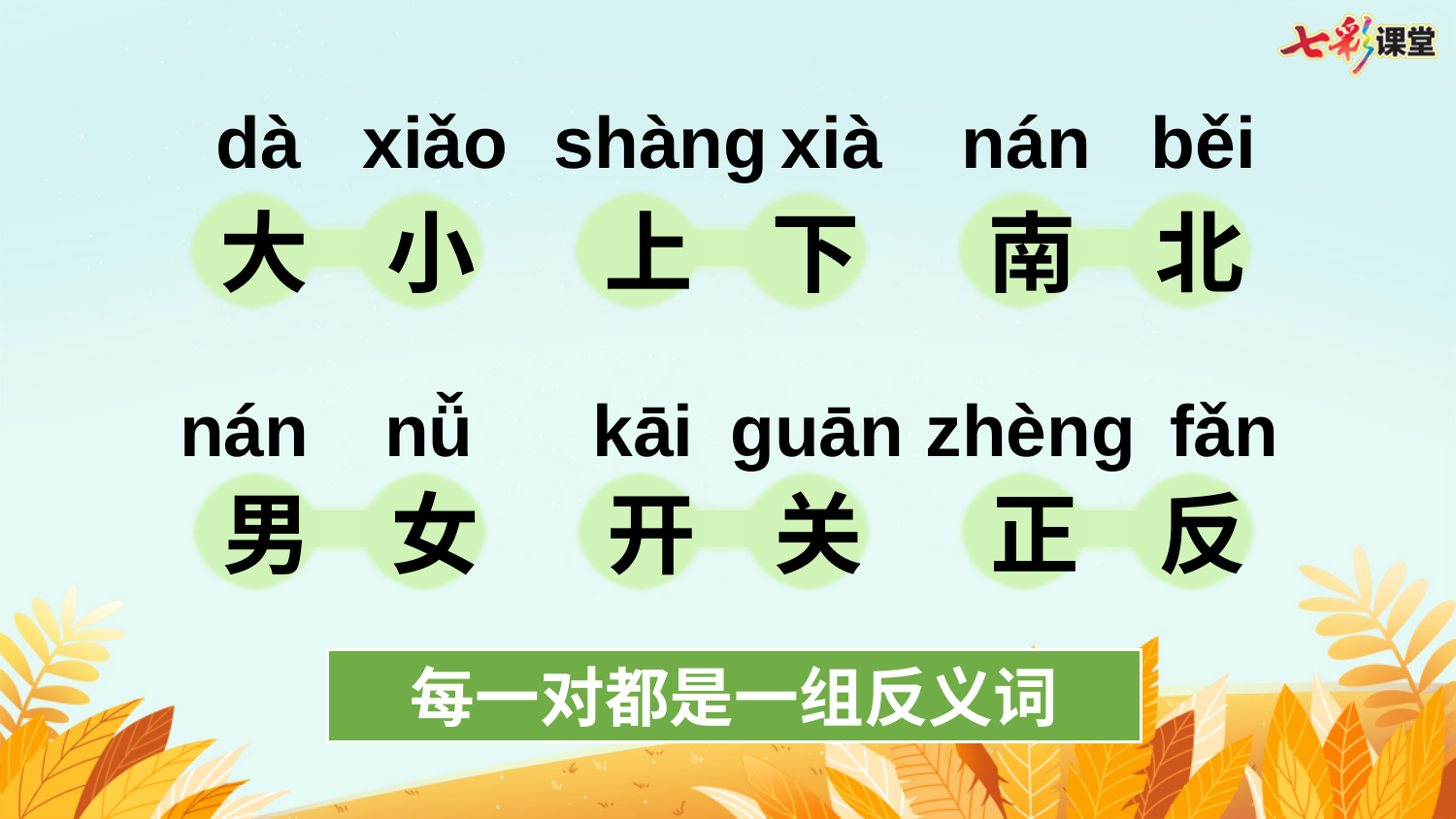

dà
xiǎo
shàng
xià
nán
běi
大
小

上
下

南
北

nán
nǚ
kāi
guān
zhèng
fǎn
男
女

开
关

正
反

每一对都是一组反义词